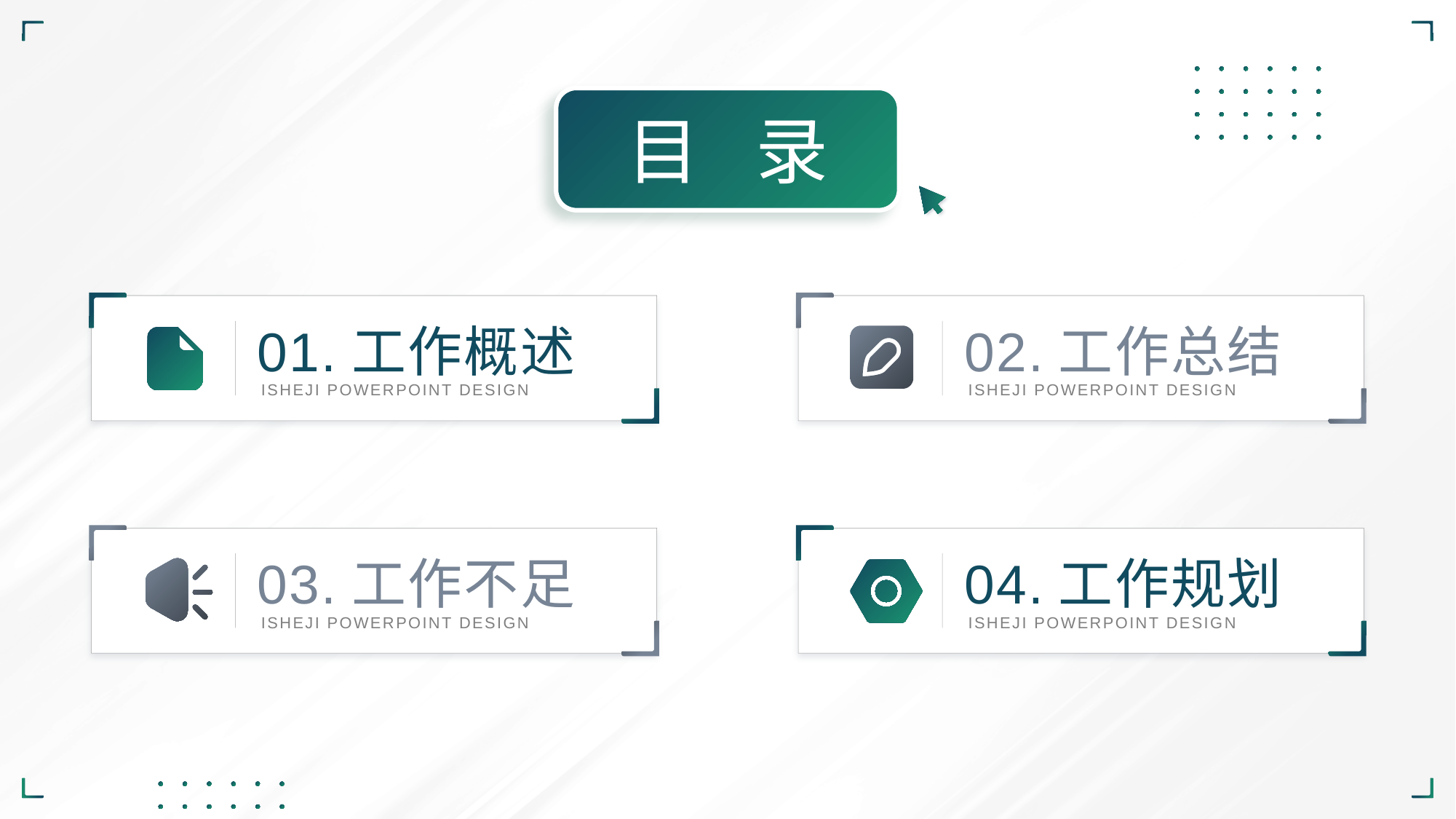

目   录

01.工作概述
02.工作总结

ISHEJI POWERPOINT DESIGN
ISHEJI POWERPOINT DESIGN

03.工作不足
04.工作规划

ISHEJI POWERPOINT DESIGN
ISHEJI POWERPOINT DESIGN